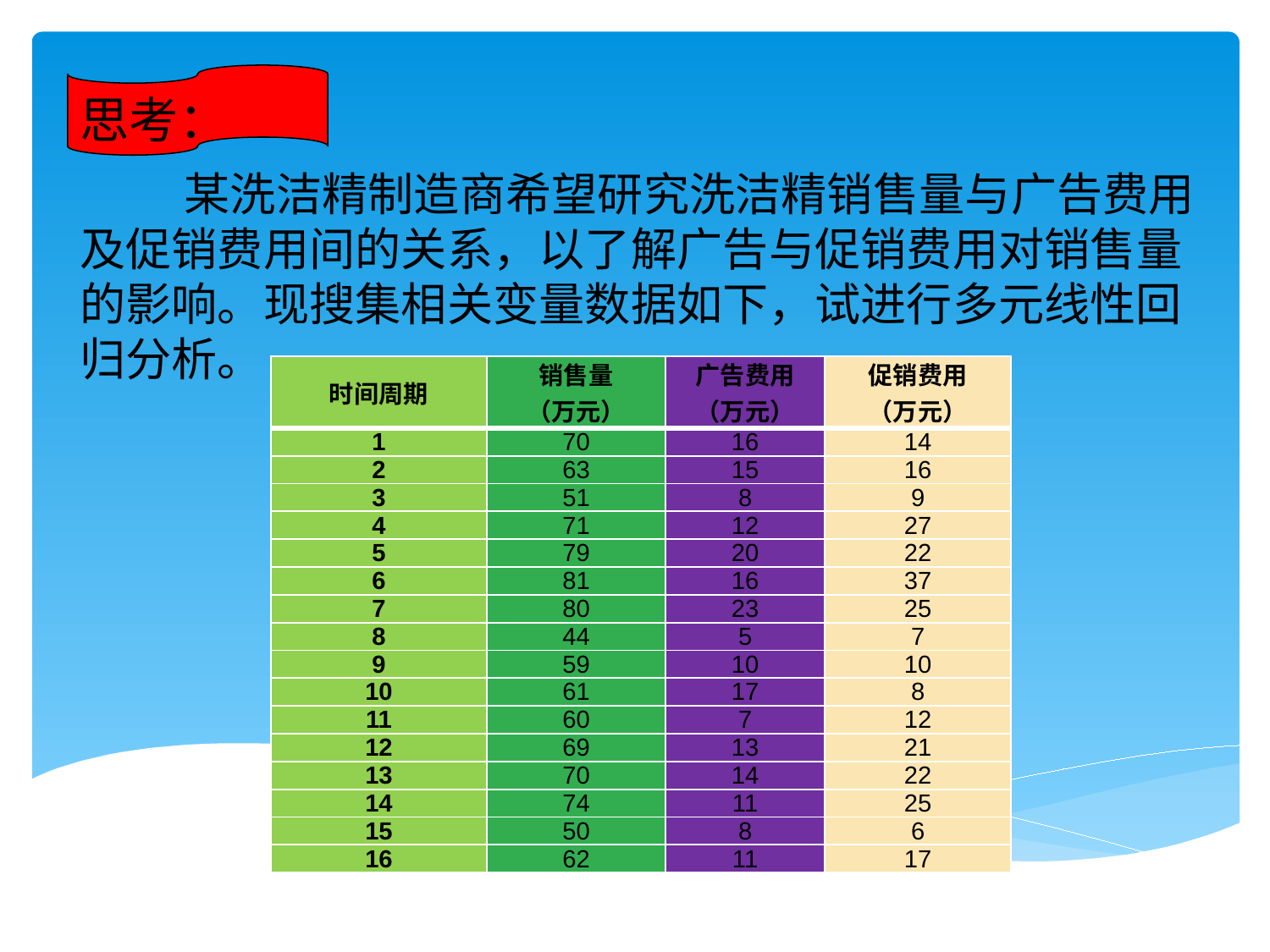

思考：
         某洗洁精制造商希望研究洗洁精销售量与广告费用及促销费用间的关系，以了解广告与促销费用对销售量的影响。现搜集相关变量数据如下，试进行多元线性回归分析。
| 时间周期 | 销售量 （万元） | 广告费用 （万元） | 促销费用 （万元） |
| --- | --- | --- | --- |
| 1 | 70 | 16 | 14 |
| 2 | 63 | 15 | 16 |
| 3 | 51 | 8 | 9 |
| 4 | 71 | 12 | 27 |
| 5 | 79 | 20 | 22 |
| 6 | 81 | 16 | 37 |
| 7 | 80 | 23 | 25 |
| 8 | 44 | 5 | 7 |
| 9 | 59 | 10 | 10 |
| 10 | 61 | 17 | 8 |
| 11 | 60 | 7 | 12 |
| 12 | 69 | 13 | 21 |
| 13 | 70 | 14 | 22 |
| 14 | 74 | 11 | 25 |
| 15 | 50 | 8 | 6 |
| 16 | 62 | 11 | 17 |